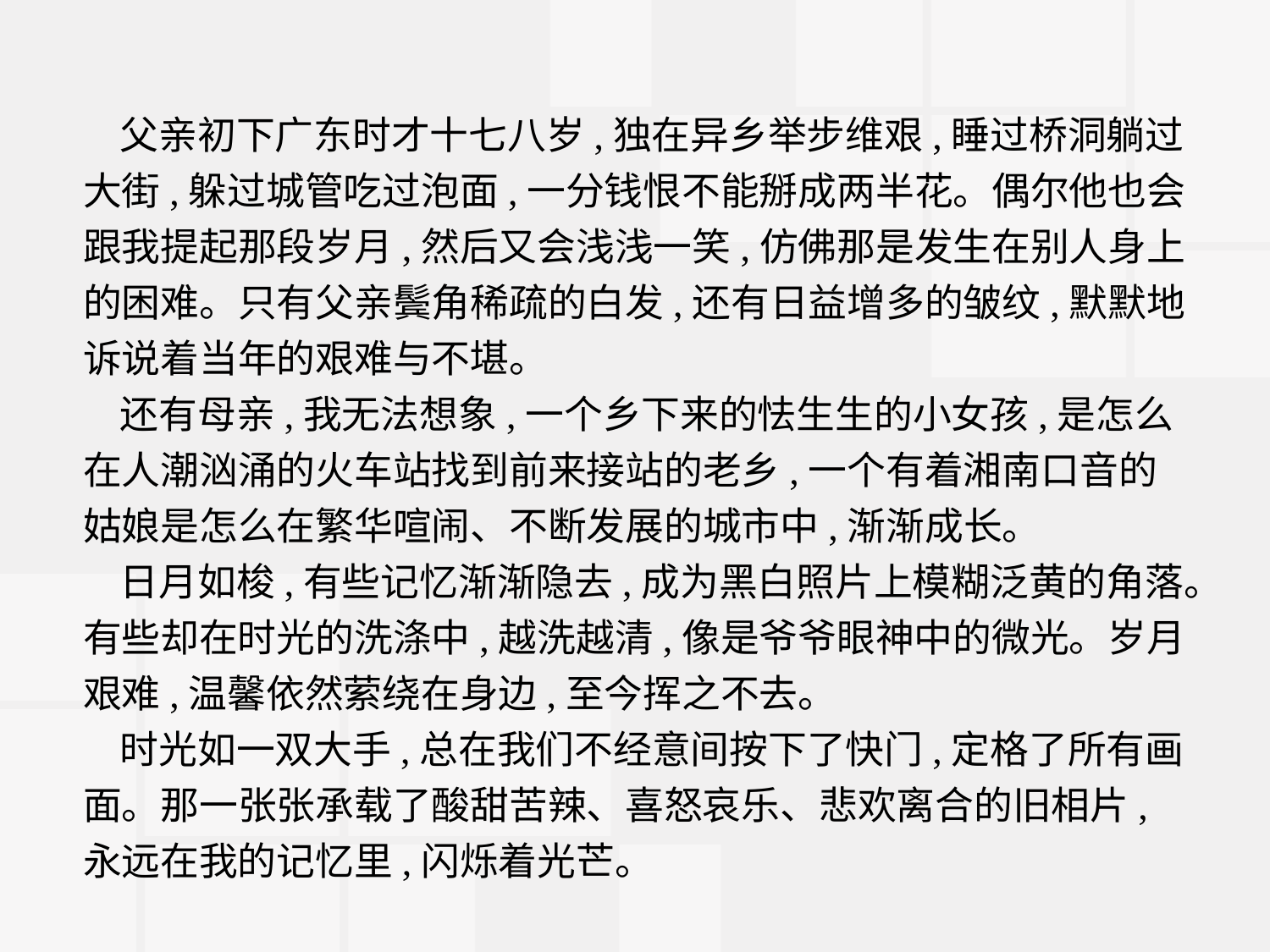

父亲初下广东时才十七八岁,独在异乡举步维艰,睡过桥洞躺过大街,躲过城管吃过泡面,一分钱恨不能掰成两半花。偶尔他也会跟我提起那段岁月,然后又会浅浅一笑,仿佛那是发生在别人身上的困难。只有父亲鬓角稀疏的白发,还有日益增多的皱纹,默默地诉说着当年的艰难与不堪。
还有母亲,我无法想象,一个乡下来的怯生生的小女孩,是怎么在人潮汹涌的火车站找到前来接站的老乡,一个有着湘南口音的姑娘是怎么在繁华喧闹、不断发展的城市中,渐渐成长。
日月如梭,有些记忆渐渐隐去,成为黑白照片上模糊泛黄的角落。有些却在时光的洗涤中,越洗越清,像是爷爷眼神中的微光。岁月艰难,温馨依然萦绕在身边,至今挥之不去。
时光如一双大手,总在我们不经意间按下了快门,定格了所有画面。那一张张承载了酸甜苦辣、喜怒哀乐、悲欢离合的旧相片,永远在我的记忆里,闪烁着光芒。